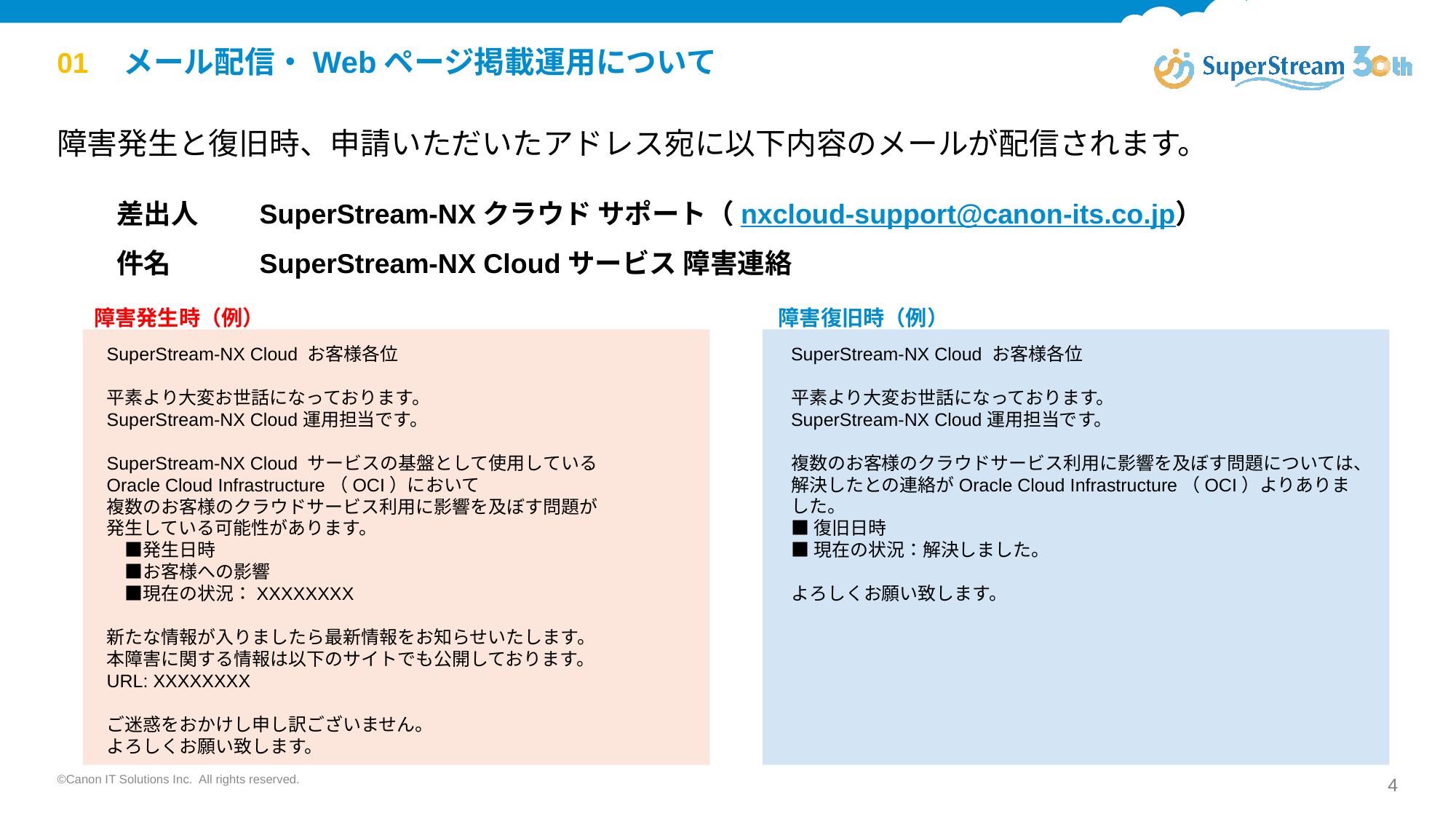

01　メール配信・Webページ掲載運用について

障害発生と復旧時、申請いただいたアドレス宛に以下内容のメールが配信されます。
差出人　　SuperStream-NXクラウド サポート（nxcloud-support@canon-its.co.jp）
件名　　　SuperStream-NX Cloudサービス 障害連絡
障害発生時（例）
障害復旧時（例）

SuperStream-NX Cloud お客様各位

平素より大変お世話になっております。
SuperStream-NX Cloud運用担当です。

SuperStream-NX Cloud サービスの基盤として使用している
Oracle Cloud Infrastructure（OCI）において
複数のお客様のクラウドサービス利用に影響を及ぼす問題が
発生している可能性があります。
　■発生日時
　■お客様への影響
　■現在の状況：XXXXXXXX

新たな情報が入りましたら最新情報をお知らせいたします。
本障害に関する情報は以下のサイトでも公開しております。
URL: XXXXXXXX

ご迷惑をおかけし申し訳ございません。
よろしくお願い致します。
SuperStream-NX Cloud お客様各位

平素より大変お世話になっております。
SuperStream-NX Cloud運用担当です。

複数のお客様のクラウドサービス利用に影響を及ぼす問題については、
解決したとの連絡がOracle Cloud Infrastructure（OCI）よりありました。
■復旧日時
■現在の状況：解決しました。

よろしくお願い致します。
©Canon IT Solutions Inc.  All rights reserved.
4